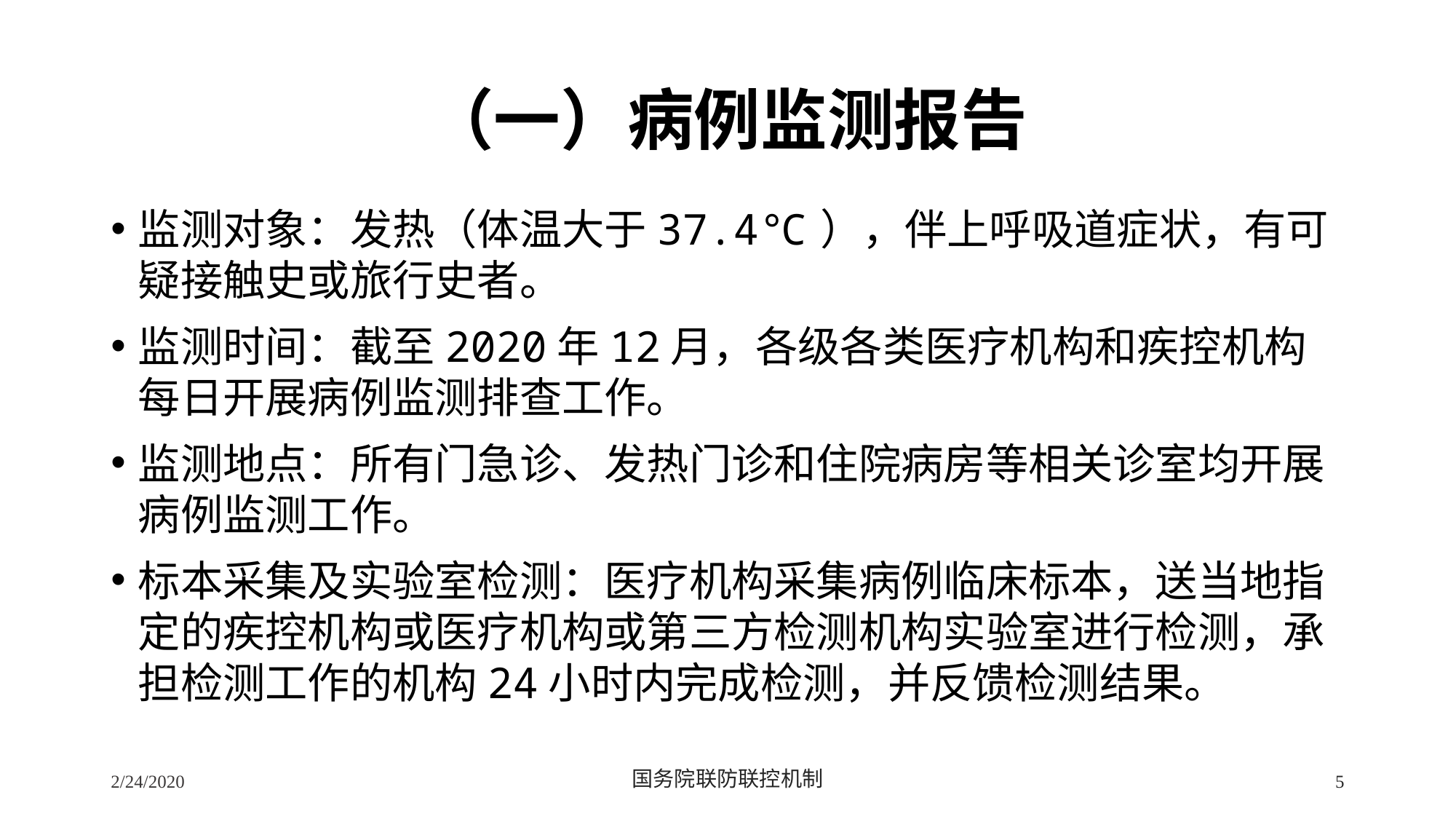

# （一）病例监测报告
监测对象：发热（体温大于37.4℃），伴上呼吸道症状，有可疑接触史或旅行史者。
监测时间：截至2020年12月，各级各类医疗机构和疾控机构每日开展病例监测排查工作。
监测地点：所有门急诊、发热门诊和住院病房等相关诊室均开展病例监测工作。
标本采集及实验室检测：医疗机构采集病例临床标本，送当地指定的疾控机构或医疗机构或第三方检测机构实验室进行检测，承担检测工作的机构24小时内完成检测，并反馈检测结果。
2/24/2020
国务院联防联控机制
5